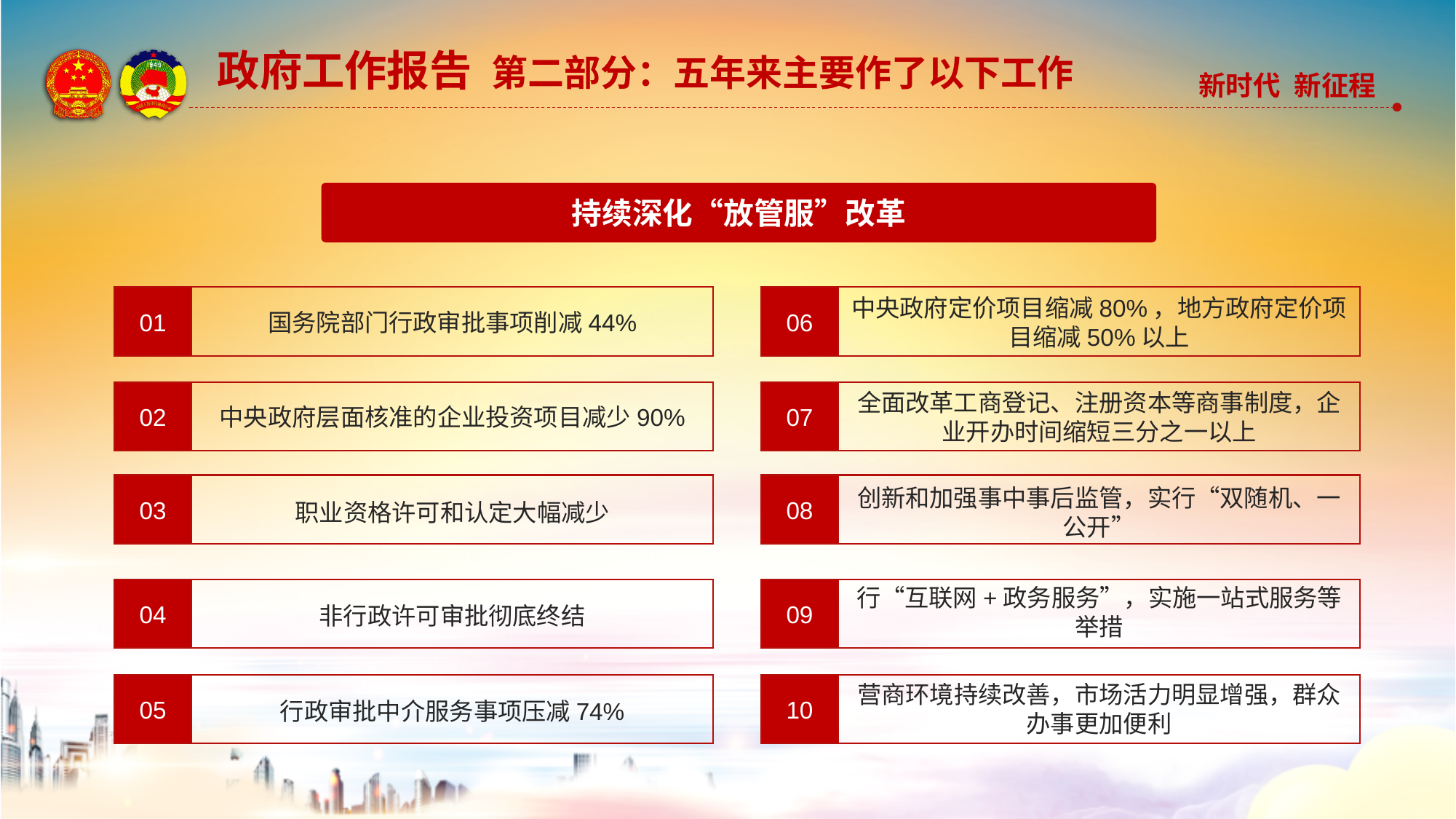

政府工作报告  第二部分：五年来主要作了以下工作

持续深化“放管服”改革
01

国务院部门行政审批事项削减44%
06

中央政府定价项目缩减80%，地方政府定价项目缩减50%以上
02

中央政府层面核准的企业投资项目减少90%
07

全面改革工商登记、注册资本等商事制度，企业开办时间缩短三分之一以上
03

职业资格许可和认定大幅减少
08

创新和加强事中事后监管，实行“双随机、一公开”
行“互联网+政务服务”，实施一站式服务等举措
09

04

非行政许可审批彻底终结
营商环境持续改善，市场活力明显增强，群众办事更加便利
10

05

行政审批中介服务事项压减74%